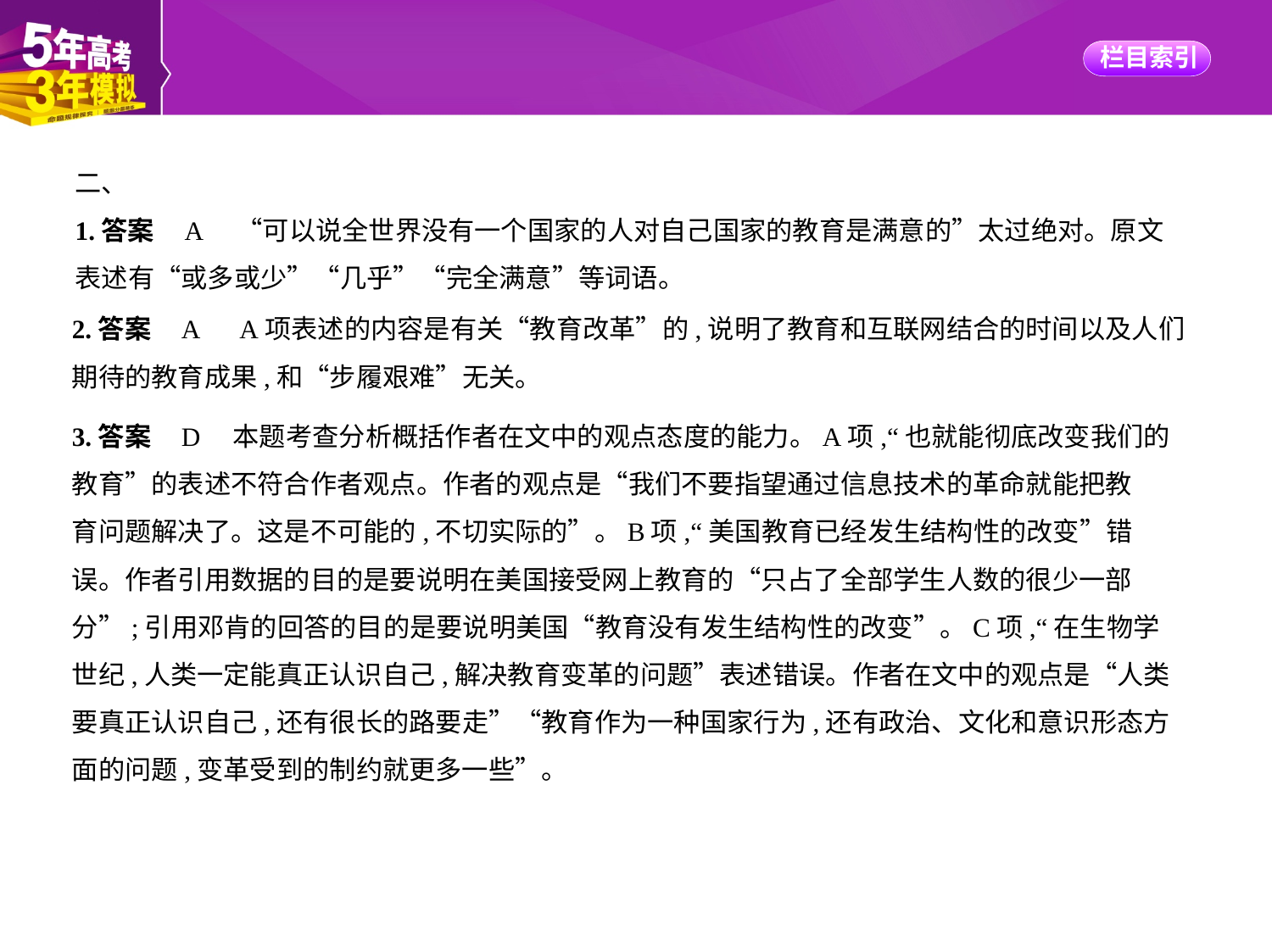

二、
1.答案    A　“可以说全世界没有一个国家的人对自己国家的教育是满意的”太过绝对。原文
表述有“或多或少”“几乎”“完全满意”等词语。
2.答案    A　A项表述的内容是有关“教育改革”的,说明了教育和互联网结合的时间以及人们
期待的教育成果,和“步履艰难”无关。
3.答案    D　本题考查分析概括作者在文中的观点态度的能力。A项,“也就能彻底改变我们的
教育”的表述不符合作者观点。作者的观点是“我们不要指望通过信息技术的革命就能把教
育问题解决了。这是不可能的,不切实际的”。B项,“美国教育已经发生结构性的改变”错
误。作者引用数据的目的是要说明在美国接受网上教育的“只占了全部学生人数的很少一部
分”;引用邓肯的回答的目的是要说明美国“教育没有发生结构性的改变”。C项,“在生物学
世纪,人类一定能真正认识自己,解决教育变革的问题”表述错误。作者在文中的观点是“人类
要真正认识自己,还有很长的路要走”“教育作为一种国家行为,还有政治、文化和意识形态方
面的问题,变革受到的制约就更多一些”。